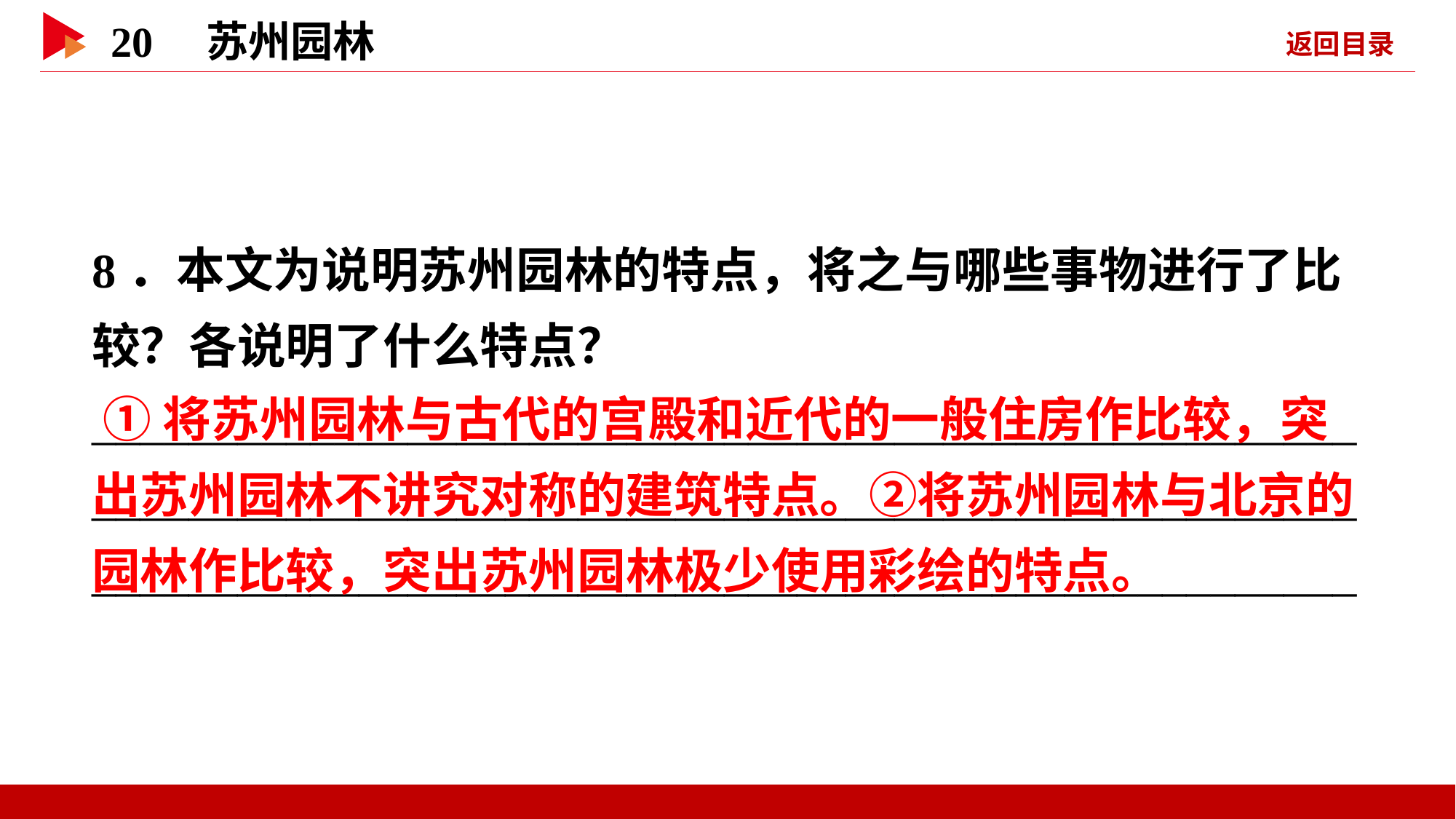

8．本文为说明苏州园林的特点，将之与哪些事物进行了比较？各说明了什么特点？
____________________________________________________________________________________________________________________________________________________________
 ①将苏州园林与古代的宫殿和近代的一般住房作比较，突出苏州园林不讲究对称的建筑特点。②将苏州园林与北京的园林作比较，突出苏州园林极少使用彩绘的特点。